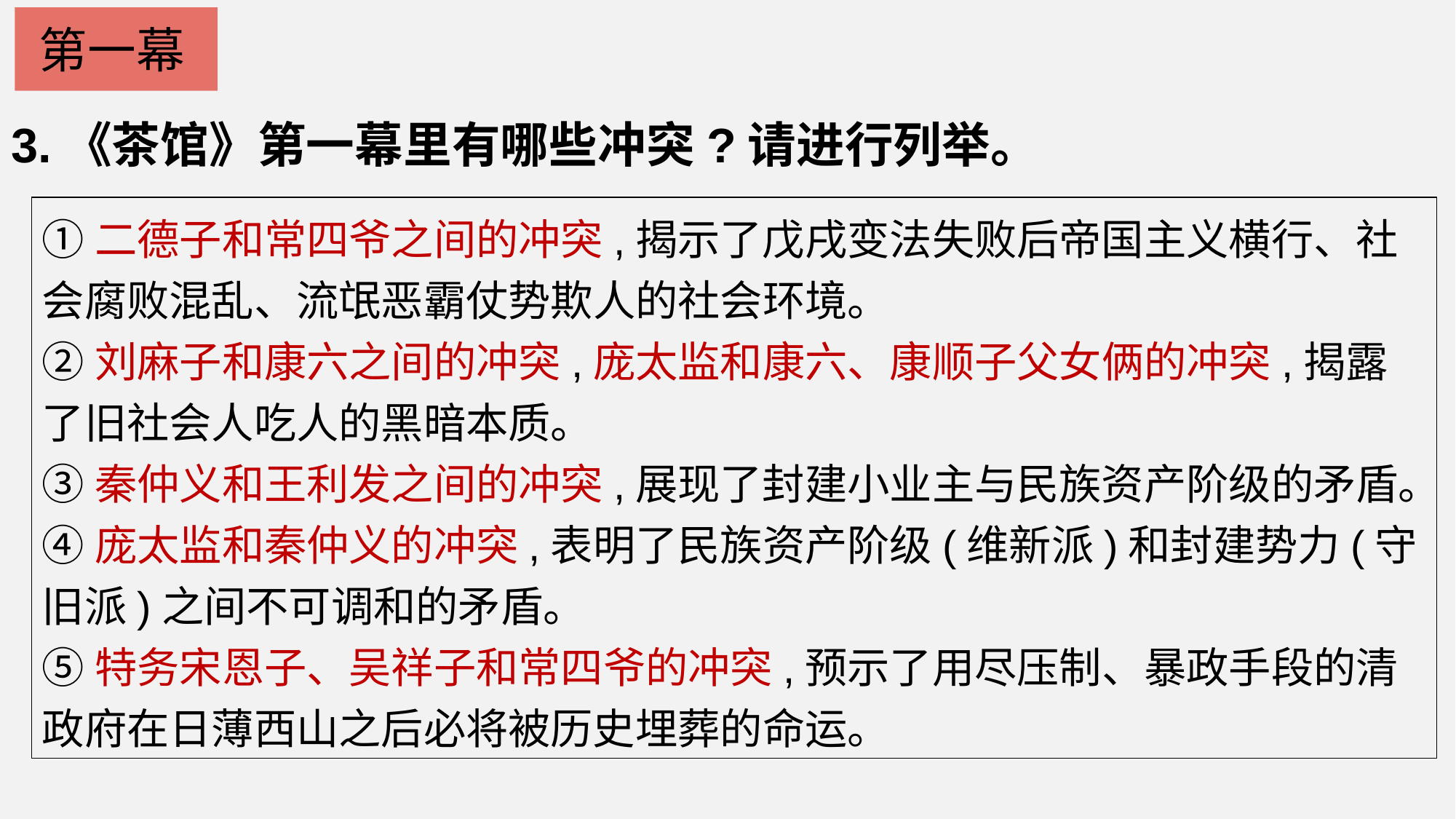

第一幕
3.《茶馆》第一幕里有哪些冲突?请进行列举。
①二德子和常四爷之间的冲突,揭示了戊戌变法失败后帝国主义横行、社会腐败混乱、流氓恶霸仗势欺人的社会环境。
②刘麻子和康六之间的冲突,庞太监和康六、康顺子父女俩的冲突,揭露了旧社会人吃人的黑暗本质。
③秦仲义和王利发之间的冲突,展现了封建小业主与民族资产阶级的矛盾。
④庞太监和秦仲义的冲突,表明了民族资产阶级(维新派)和封建势力(守旧派)之间不可调和的矛盾。
⑤特务宋恩子、吴祥子和常四爷的冲突,预示了用尽压制、暴政手段的清政府在日薄西山之后必将被历史埋葬的命运。